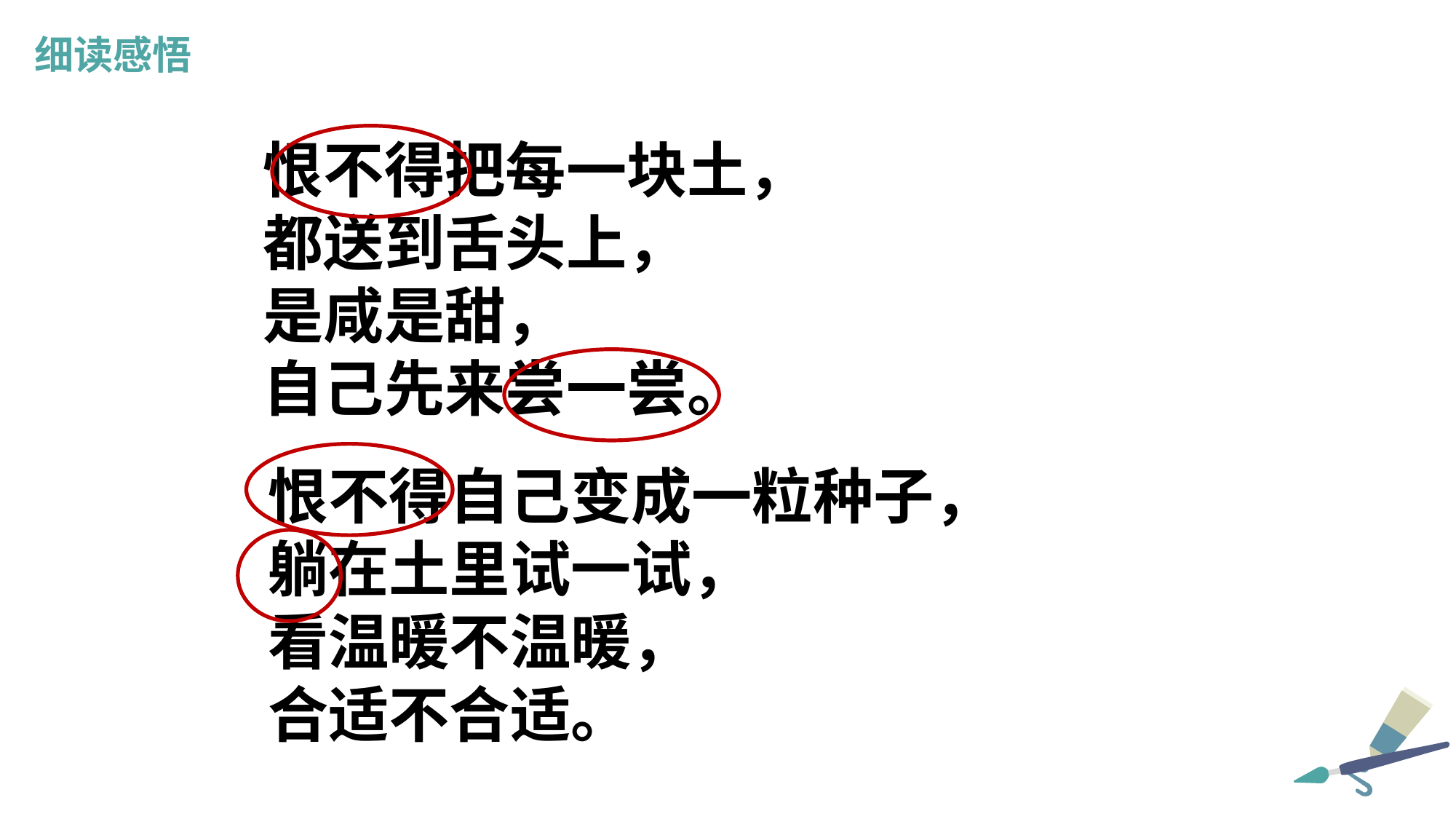

细读感悟

恨不得把每一块土，
都送到舌头上，
是咸是甜，
自己先来尝一尝。

恨不得自己变成一粒种子，
躺在土里试一试，
看温暖不温暖，
合适不合适。